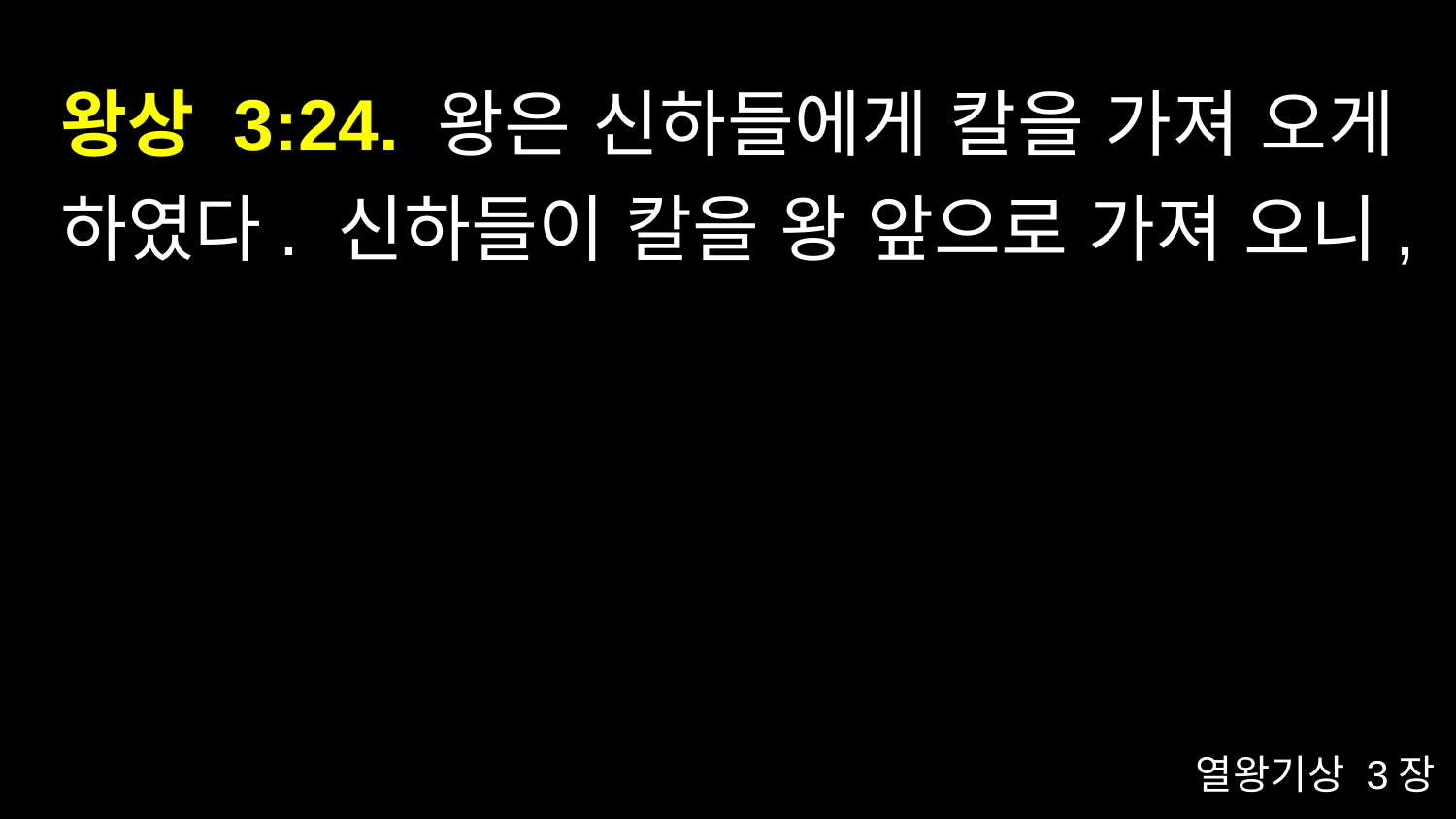

# 왕상 3:24. 왕은 신하들에게 칼을 가져 오게 하였다. 신하들이 칼을 왕 앞으로 가져 오니,
열왕기상 3장